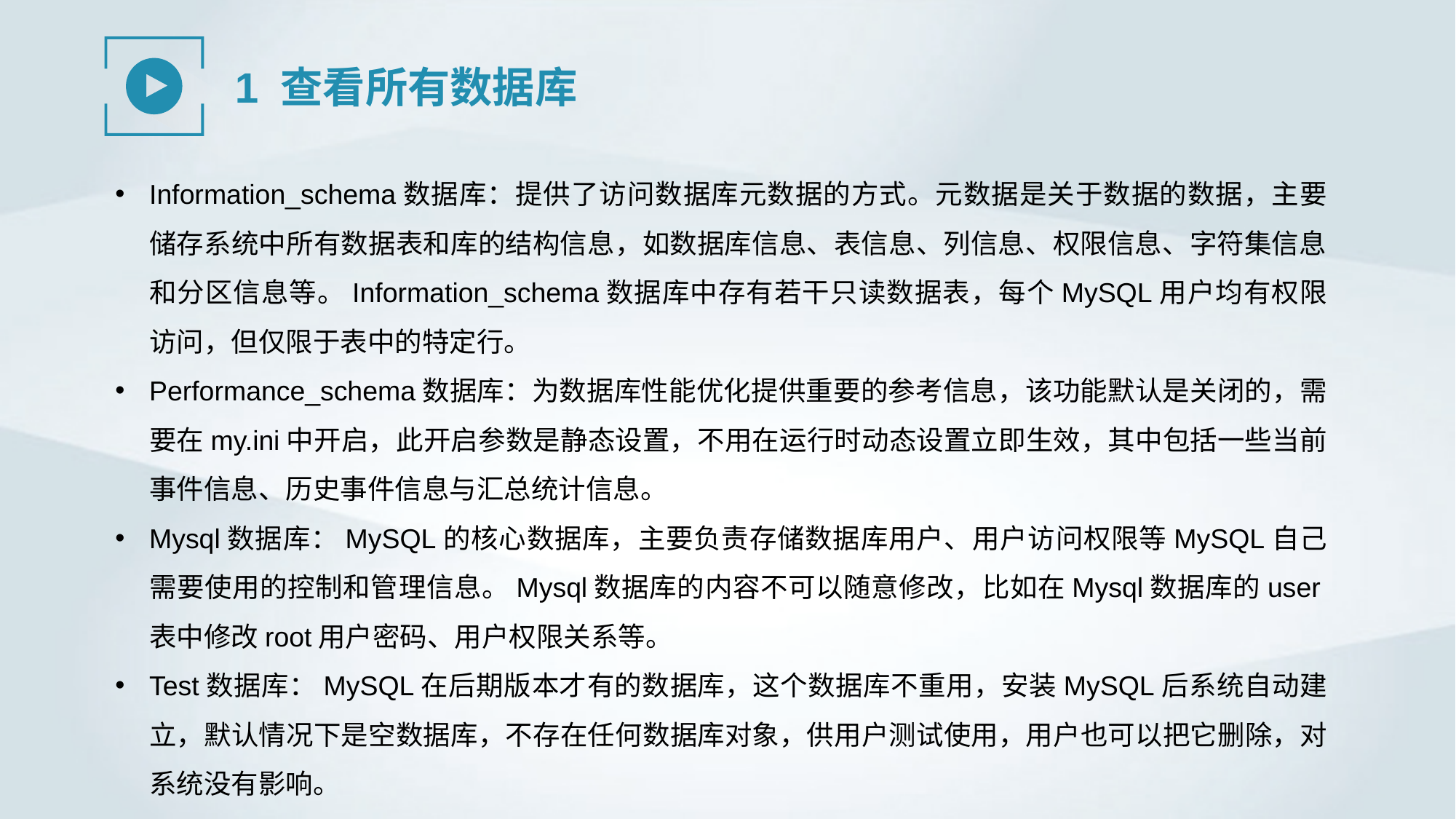

1 查看所有数据库
Information_schema数据库：提供了访问数据库元数据的方式。元数据是关于数据的数据，主要储存系统中所有数据表和库的结构信息，如数据库信息、表信息、列信息、权限信息、字符集信息和分区信息等。Information_schema数据库中存有若干只读数据表，每个MySQL用户均有权限访问，但仅限于表中的特定行。
Performance_schema数据库：为数据库性能优化提供重要的参考信息，该功能默认是关闭的，需要在my.ini中开启，此开启参数是静态设置，不用在运行时动态设置立即生效，其中包括一些当前事件信息、历史事件信息与汇总统计信息。
Mysql数据库：MySQL的核心数据库，主要负责存储数据库用户、用户访问权限等MySQL自己需要使用的控制和管理信息。Mysql数据库的内容不可以随意修改，比如在Mysql数据库的user表中修改root用户密码、用户权限关系等。
Test数据库：MySQL在后期版本才有的数据库，这个数据库不重用，安装MySQL后系统自动建立，默认情况下是空数据库，不存在任何数据库对象，供用户测试使用，用户也可以把它删除，对系统没有影响。